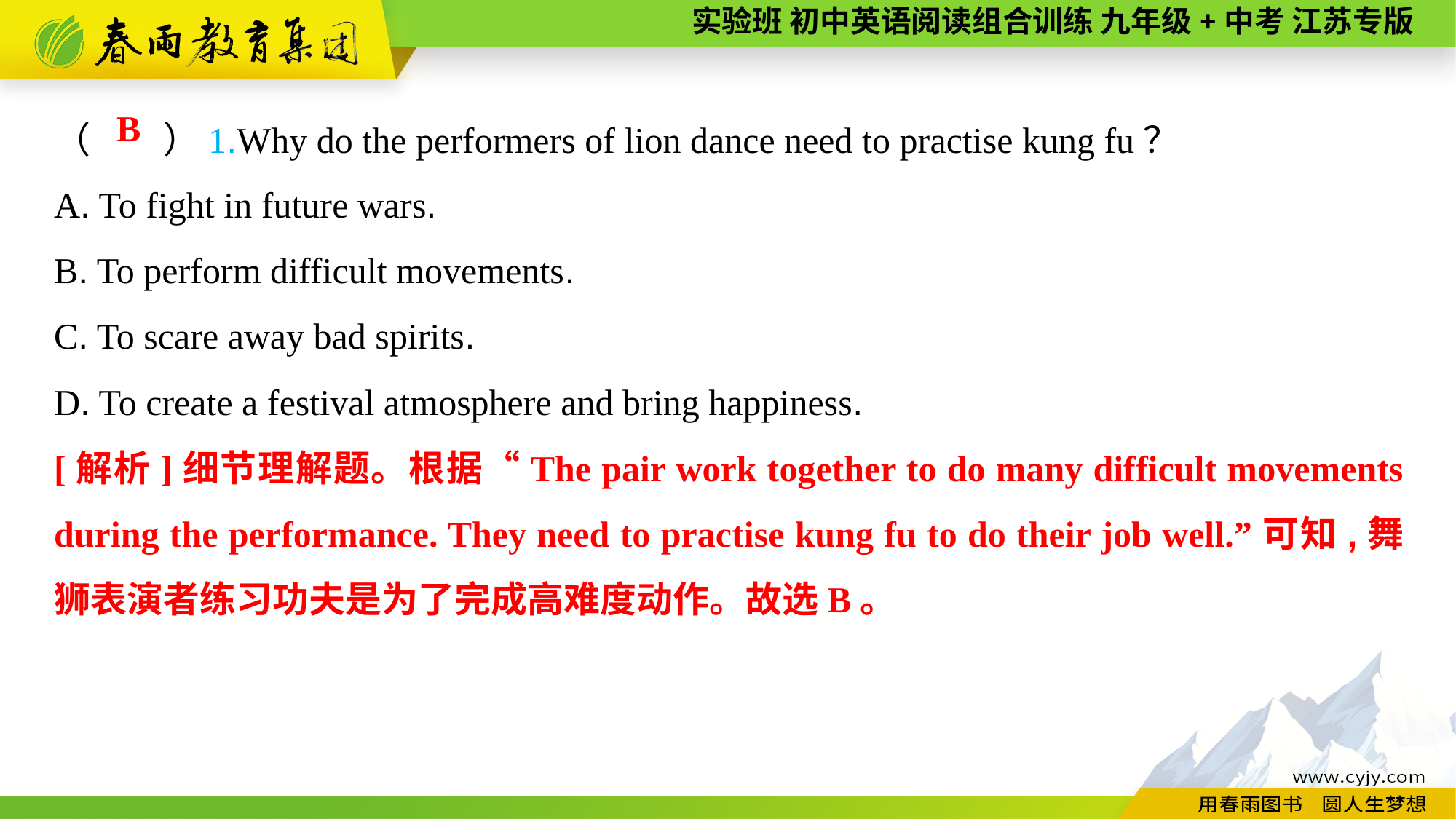

（　　）1.Why do the performers of lion dance need to practise kung fu？
A. To fight in future wars.
B. To perform difficult movements.
C. To scare away bad spirits.
D. To create a festival atmosphere and bring happiness.
B
[解析]细节理解题。根据“The pair work together to do many difficult movements during the performance. They need to practise kung fu to do their job well.”可知,舞狮表演者练习功夫是为了完成高难度动作。故选B。